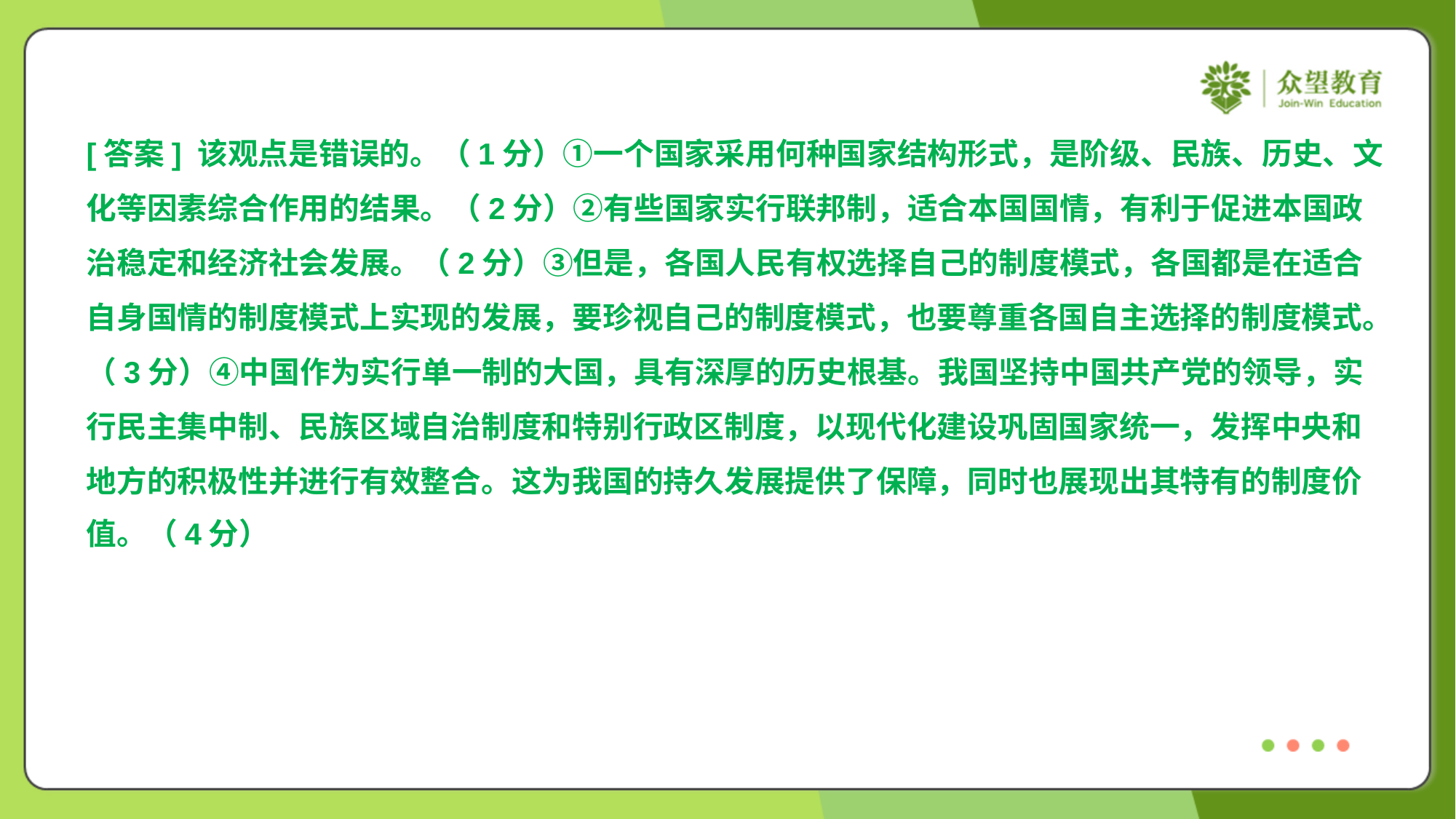

[答案] 该观点是错误的。（1分）①一个国家采用何种国家结构形式，是阶级、民族、历史、文
化等因素综合作用的结果。（2分）②有些国家实行联邦制，适合本国国情，有利于促进本国政
治稳定和经济社会发展。（2分）③但是，各国人民有权选择自己的制度模式，各国都是在适合
自身国情的制度模式上实现的发展，要珍视自己的制度模式，也要尊重各国自主选择的制度模式。
（3分）④中国作为实行单一制的大国，具有深厚的历史根基。我国坚持中国共产党的领导，实
行民主集中制、民族区域自治制度和特别行政区制度，以现代化建设巩固国家统一，发挥中央和
地方的积极性并进行有效整合。这为我国的持久发展提供了保障，同时也展现出其特有的制度价
值。（4分）